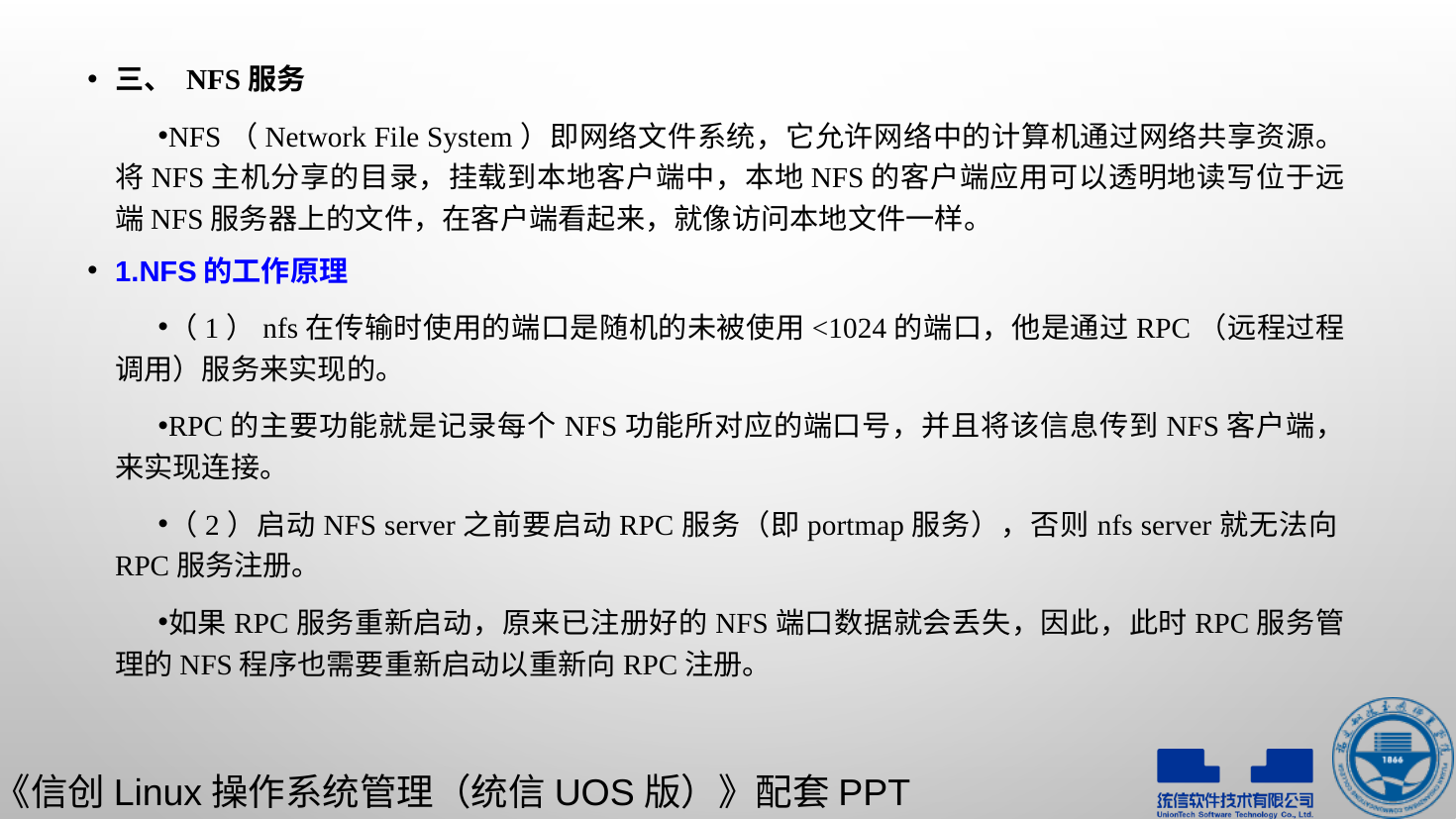

三、 NFS服务
NFS（Network File System）即网络文件系统，它允许网络中的计算机通过网络共享资源。将NFS主机分享的目录，挂载到本地客户端中，本地NFS的客户端应用可以透明地读写位于远端NFS服务器上的文件，在客户端看起来，就像访问本地文件一样。
1.NFS的工作原理
（1）nfs在传输时使用的端口是随机的未被使用<1024的端口，他是通过RPC（远程过程调用）服务来实现的。
RPC的主要功能就是记录每个NFS功能所对应的端口号，并且将该信息传到NFS客户端，来实现连接。
（2）启动NFS server之前要启动RPC服务（即portmap服务），否则nfs server就无法向RPC服务注册。
如果RPC服务重新启动，原来已注册好的NFS端口数据就会丢失，因此，此时RPC服务管理的NFS程序也需要重新启动以重新向RPC注册。